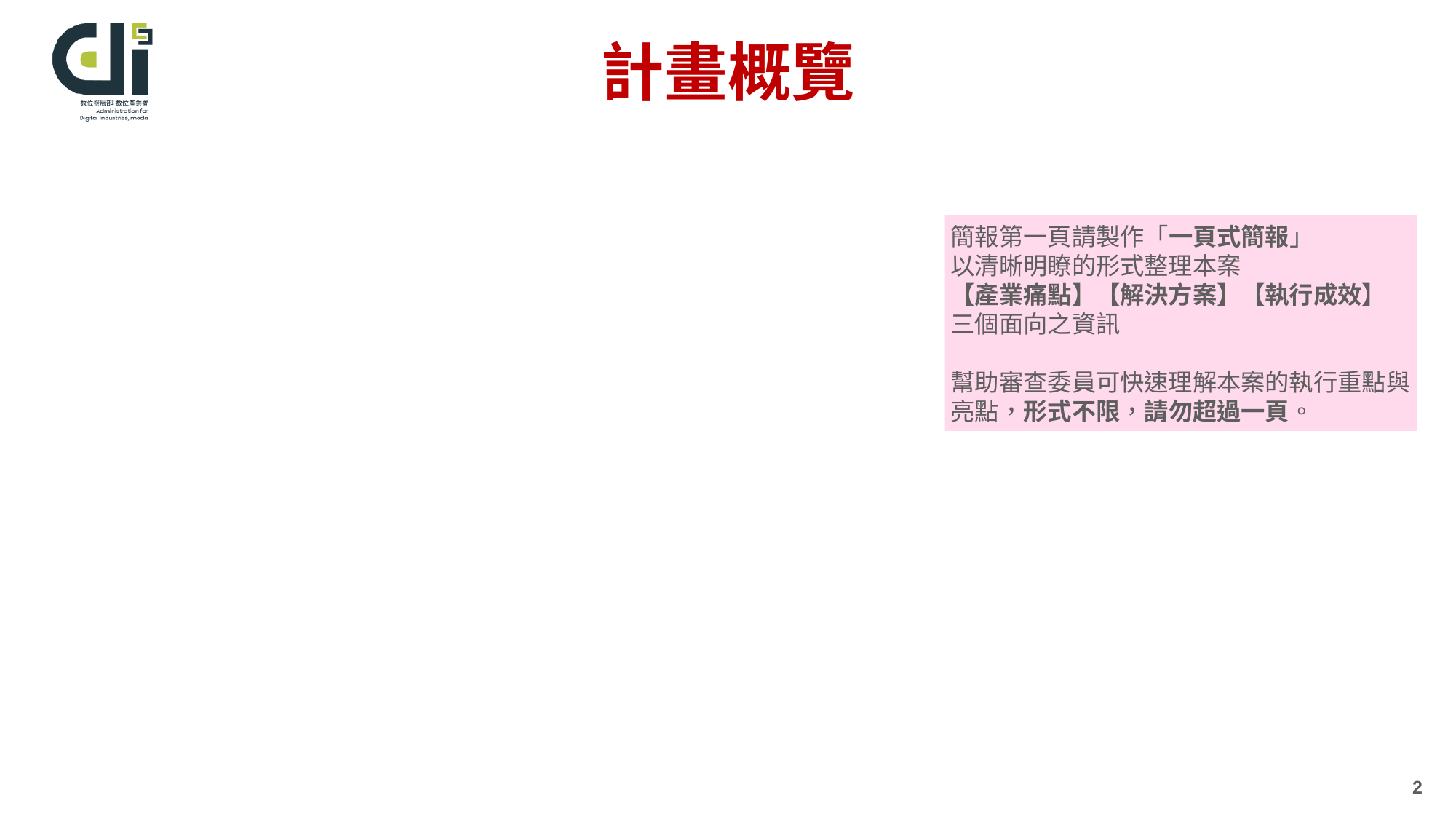

# 計畫概覽
簡報第一頁請製作「一頁式簡報」
以清晰明瞭的形式整理本案
【產業痛點】【解決方案】【執行成效】
三個面向之資訊

幫助審查委員可快速理解本案的執行重點與亮點，形式不限，請勿超過一頁。
2